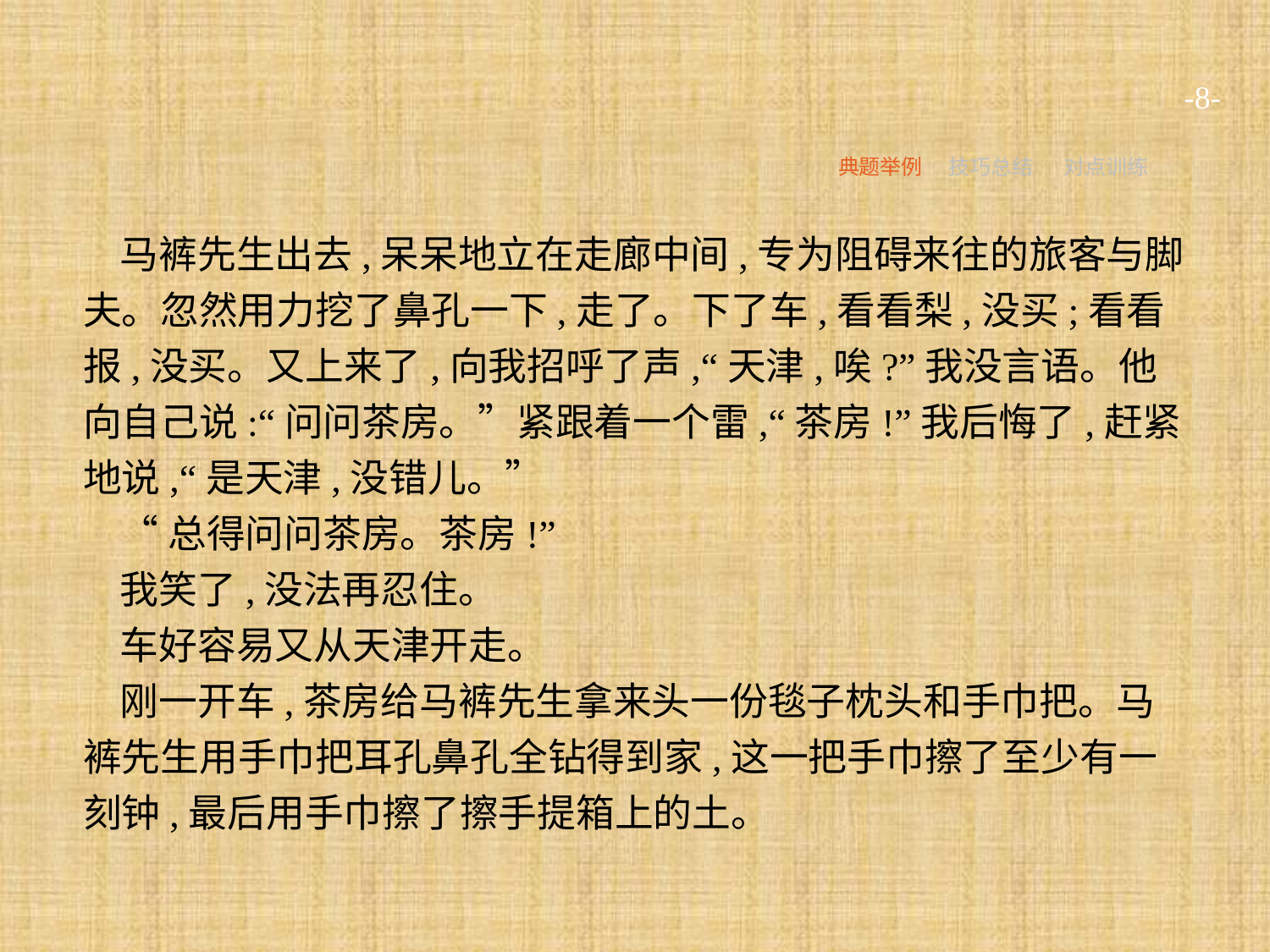

-8-
典题举例
技巧总结
对点训练
马裤先生出去,呆呆地立在走廊中间,专为阻碍来往的旅客与脚夫。忽然用力挖了鼻孔一下,走了。下了车,看看梨,没买;看看报,没买。又上来了,向我招呼了声,“天津,唉?”我没言语。他向自己说:“问问茶房。”紧跟着一个雷,“茶房!”我后悔了,赶紧地说,“是天津,没错儿。”
“总得问问茶房。茶房!”
我笑了,没法再忍住。
车好容易又从天津开走。
刚一开车,茶房给马裤先生拿来头一份毯子枕头和手巾把。马裤先生用手巾把耳孔鼻孔全钻得到家,这一把手巾擦了至少有一刻钟,最后用手巾擦了擦手提箱上的土。